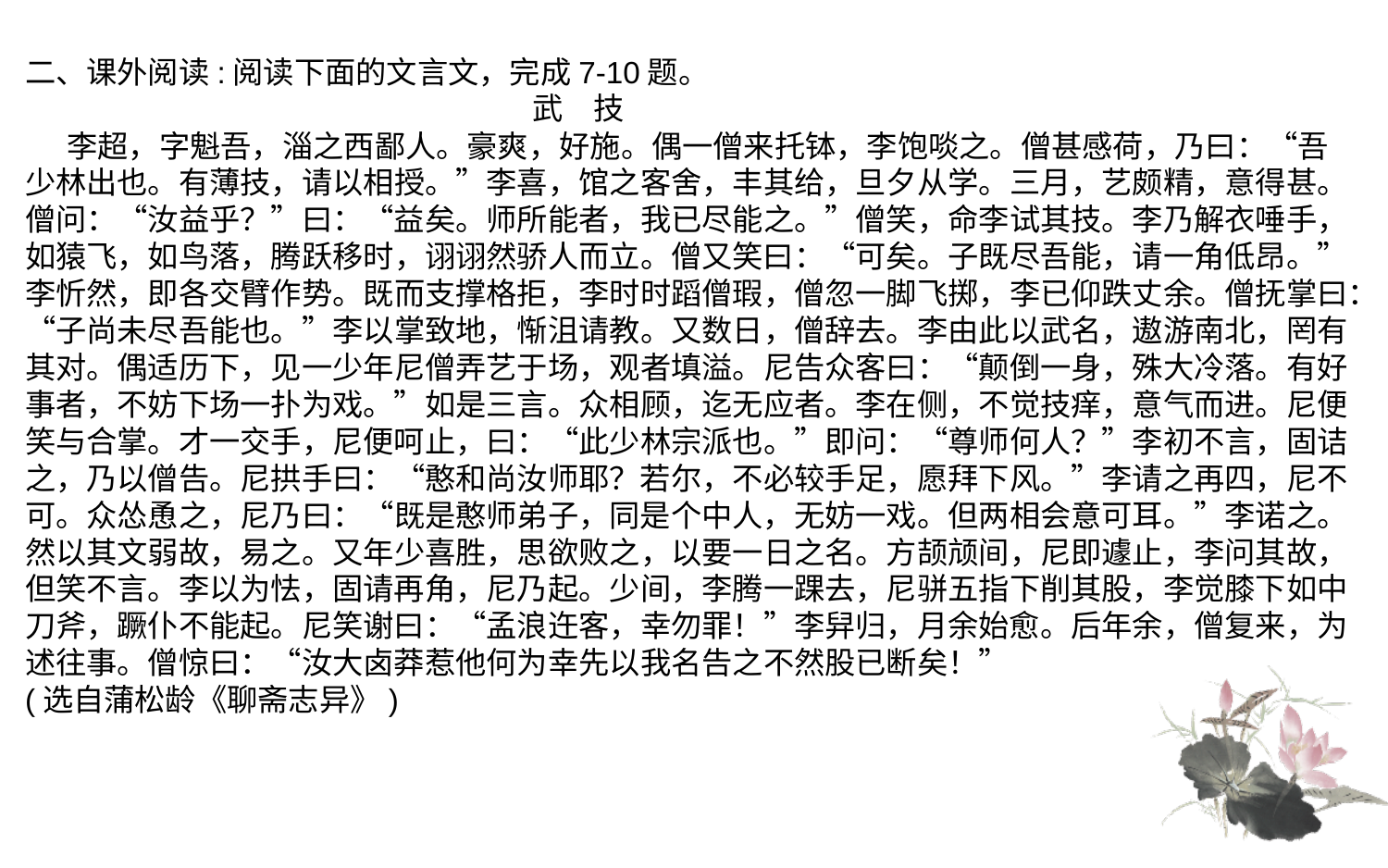

二、课外阅读:阅读下面的文言文，完成7-10题。
                                                                        武　技
     李超，字魁吾，淄之西鄙人。豪爽，好施。偶一僧来托钵，李饱啖之。僧甚感荷，乃曰：“吾少林出也。有薄技，请以相授。”李喜，馆之客舍，丰其给，旦夕从学。三月，艺颇精，意得甚。僧问：“汝益乎？”曰：“益矣。师所能者，我已尽能之。”僧笑，命李试其技。李乃解衣唾手，如猿飞，如鸟落，腾跃移时，诩诩然骄人而立。僧又笑曰：“可矣。子既尽吾能，请一角低昂。”李忻然，即各交臂作势。既而支撑格拒，李时时蹈僧瑕，僧忽一脚飞掷，李已仰跌丈余。僧抚掌曰：“子尚未尽吾能也。”李以掌致地，惭沮请教。又数日，僧辞去。李由此以武名，遨游南北，罔有其对。偶适历下，见一少年尼僧弄艺于场，观者填溢。尼告众客曰：“颠倒一身，殊大冷落。有好事者，不妨下场一扑为戏。”如是三言。众相顾，迄无应者。李在侧，不觉技痒，意气而进。尼便笑与合掌。才一交手，尼便呵止，曰：“此少林宗派也。”即问：“尊师何人？”李初不言，固诘之，乃以僧告。尼拱手曰：“憨和尚汝师耶？若尔，不必较手足，愿拜下风。”李请之再四，尼不可。众怂恿之，尼乃曰：“既是憨师弟子，同是个中人，无妨一戏。但两相会意可耳。”李诺之。然以其文弱故，易之。又年少喜胜，思欲败之，以要一日之名。方颉颃间，尼即遽止，李问其故，但笑不言。李以为怯，固请再角，尼乃起。少间，李腾一踝去，尼骈五指下削其股，李觉膝下如中刀斧，蹶仆不能起。尼笑谢曰：“孟浪迕客，幸勿罪！”李舁归，月余始愈。后年余，僧复来，为述往事。僧惊曰：“汝大卤莽惹他何为幸先以我名告之不然股已断矣！”
(选自蒲松龄《聊斋志异》)